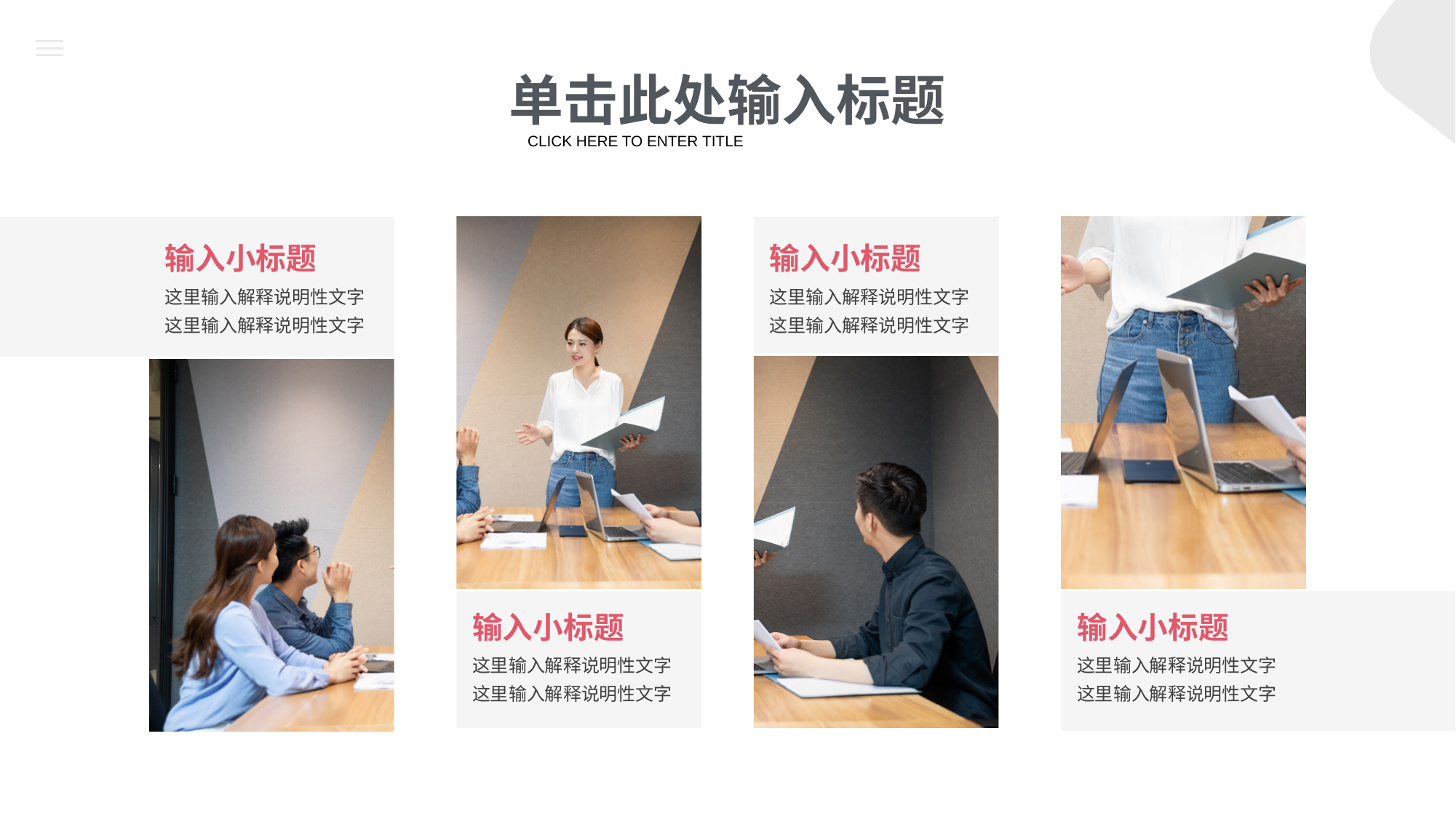

单击此处输入标题
CLICK HERE TO ENTER TITLE

输入小标题
这里输入解释说明性文字
这里输入解释说明性文字
输入小标题
这里输入解释说明性文字
这里输入解释说明性文字

输入小标题
这里输入解释说明性文字
这里输入解释说明性文字
输入小标题
这里输入解释说明性文字
这里输入解释说明性文字